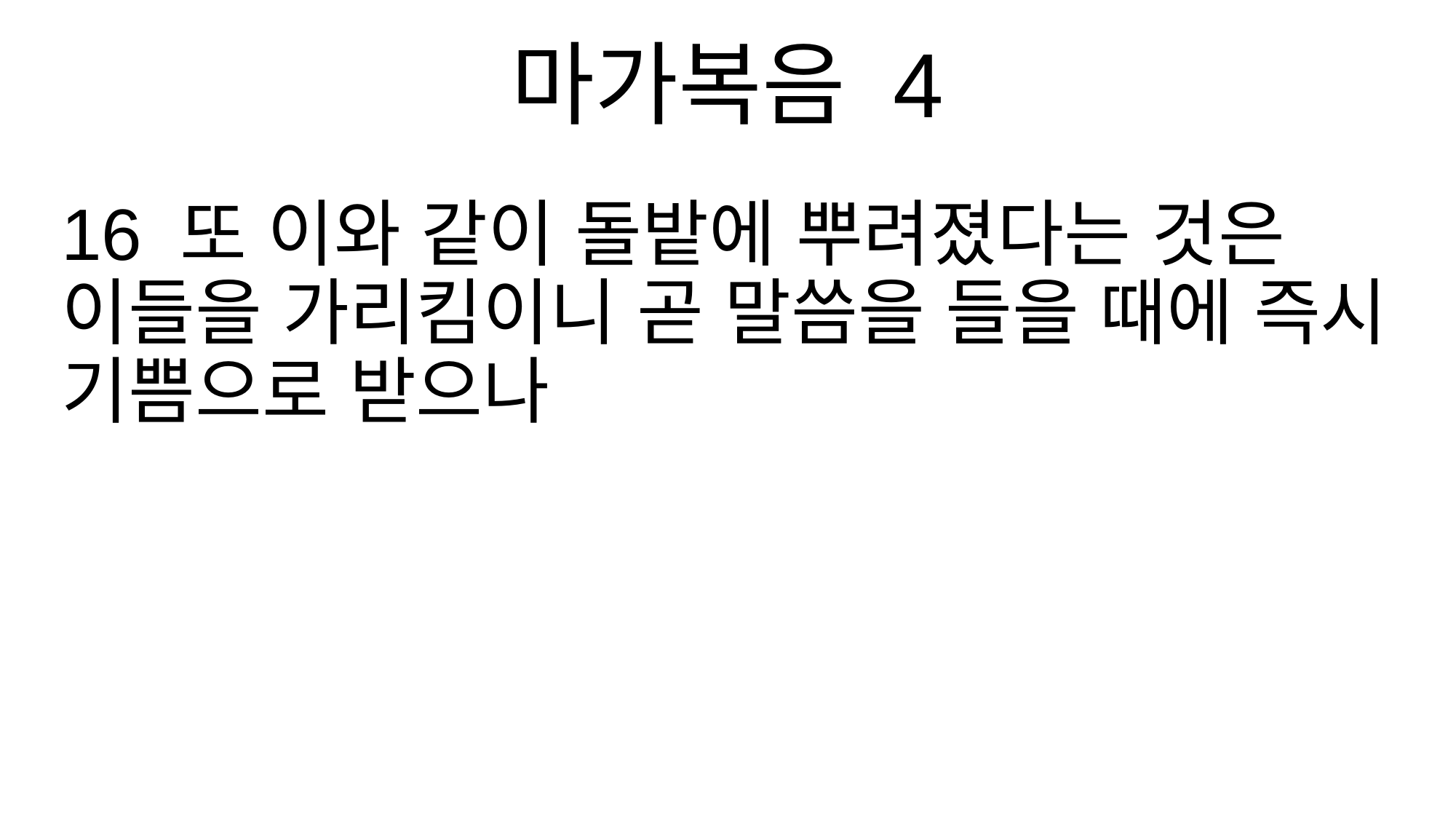

마가복음 4
16 또 이와 같이 돌밭에 뿌려졌다는 것은 이들을 가리킴이니 곧 말씀을 들을 때에 즉시 기쁨으로 받으나